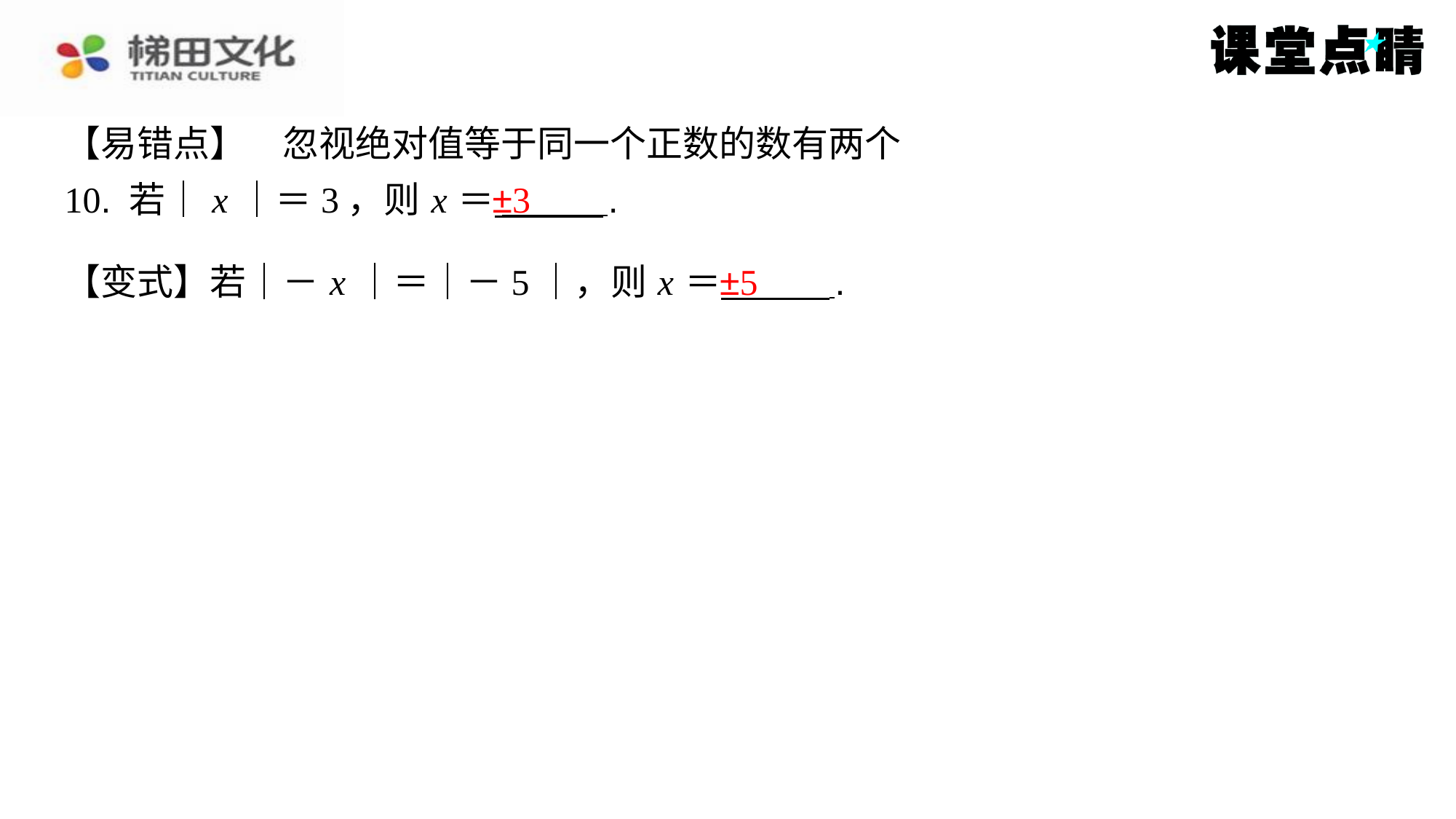

【易错点】　忽视绝对值等于同一个正数的数有两个
10. 若｜ x ｜＝3，则 x ＝                 ⁠.
±3
±5
【变式】若｜－ x ｜＝｜－5｜，则 x ＝                 ⁠.